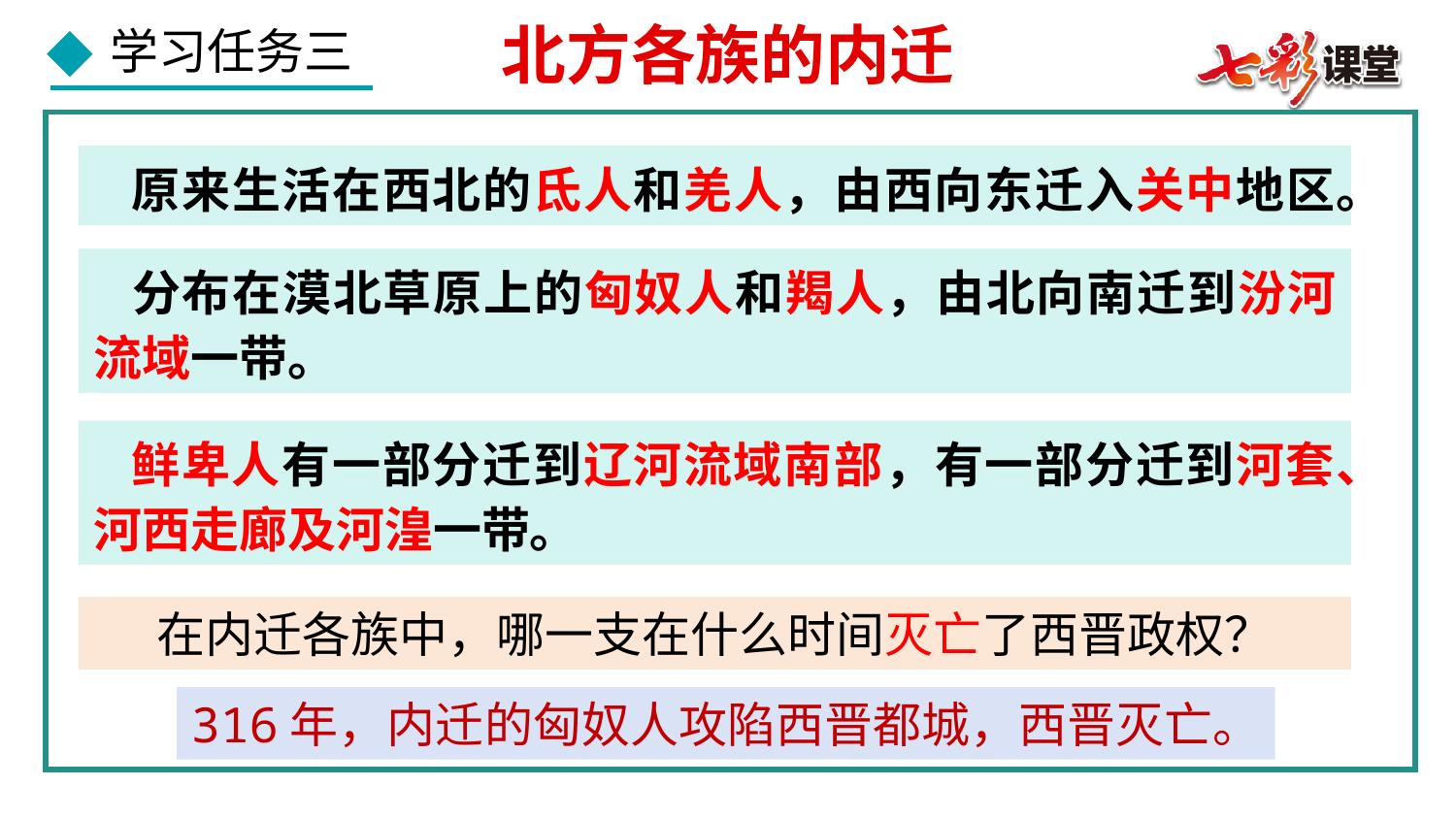

北方各族的内迁
  原来生活在西北的氐人和羌人，由西向东迁入关中地区。
  分布在漠北草原上的匈奴人和羯人，由北向南迁到汾河流域一带。
  鲜卑人有一部分迁到辽河流域南部，有一部分迁到河套、河西走廊及河湟一带。
在内迁各族中，哪一支在什么时间灭亡了西晋政权？
316年，内迁的匈奴人攻陷西晋都城，西晋灭亡。